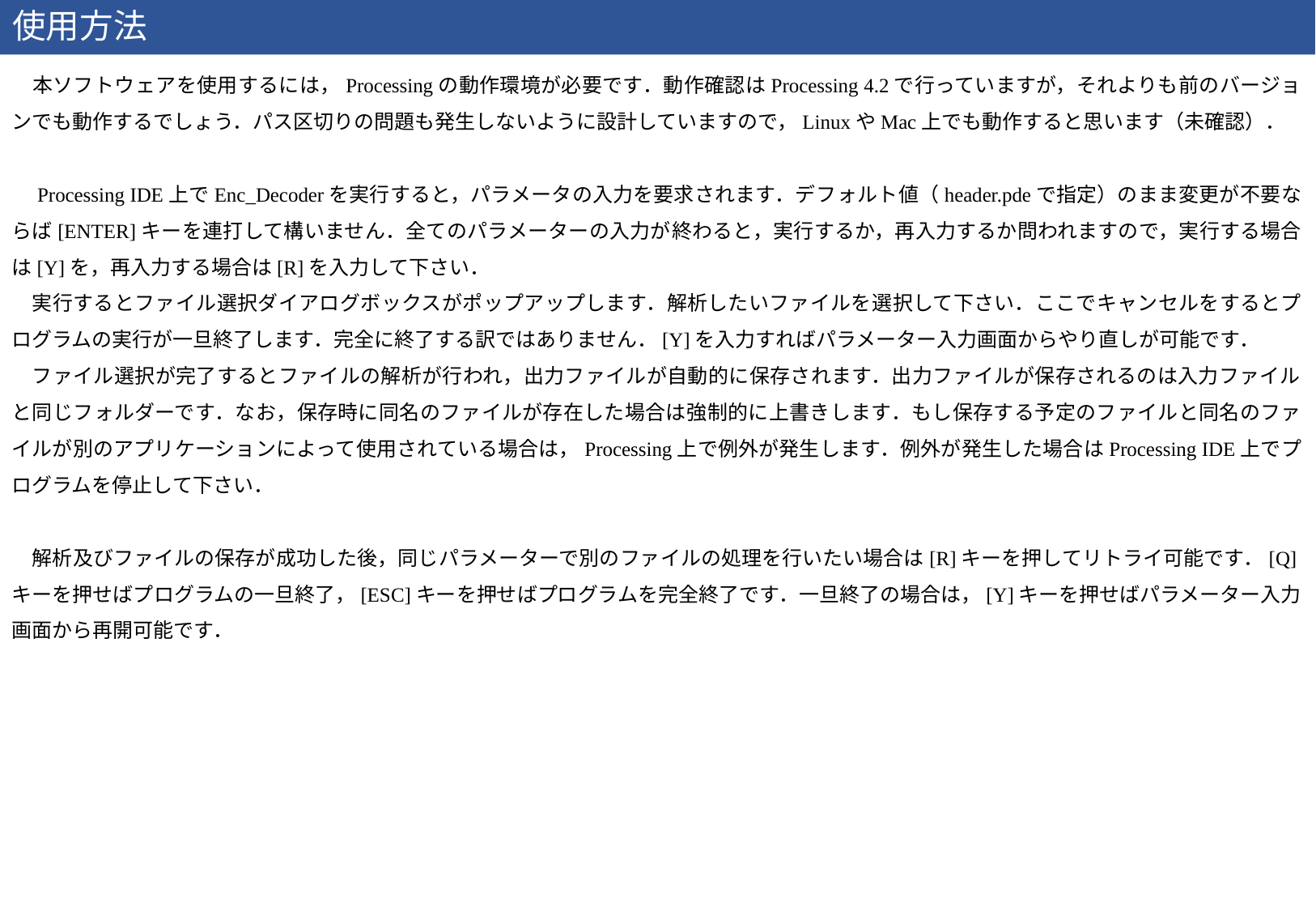

使用方法
　本ソフトウェアを使用するには，Processingの動作環境が必要です．動作確認はProcessing 4.2で行っていますが，それよりも前のバージョンでも動作するでしょう．パス区切りの問題も発生しないように設計していますので，LinuxやMac上でも動作すると思います（未確認）．

　Processing IDE上でEnc_Decoderを実行すると，パラメータの入力を要求されます．デフォルト値（header.pdeで指定）のまま変更が不要ならば[ENTER]キーを連打して構いません．全てのパラメーターの入力が終わると，実行するか，再入力するか問われますので，実行する場合は[Y]を，再入力する場合は[R]を入力して下さい．
　実行するとファイル選択ダイアログボックスがポップアップします．解析したいファイルを選択して下さい．ここでキャンセルをするとプログラムの実行が一旦終了します．完全に終了する訳ではありません．[Y]を入力すればパラメーター入力画面からやり直しが可能です．
　ファイル選択が完了するとファイルの解析が行われ，出力ファイルが自動的に保存されます．出力ファイルが保存されるのは入力ファイルと同じフォルダーです．なお，保存時に同名のファイルが存在した場合は強制的に上書きします．もし保存する予定のファイルと同名のファイルが別のアプリケーションによって使用されている場合は，Processing上で例外が発生します．例外が発生した場合はProcessing IDE上でプログラムを停止して下さい．

　解析及びファイルの保存が成功した後，同じパラメーターで別のファイルの処理を行いたい場合は[R]キーを押してリトライ可能です．[Q]キーを押せばプログラムの一旦終了，[ESC]キーを押せばプログラムを完全終了です．一旦終了の場合は，[Y]キーを押せばパラメーター入力画面から再開可能です．